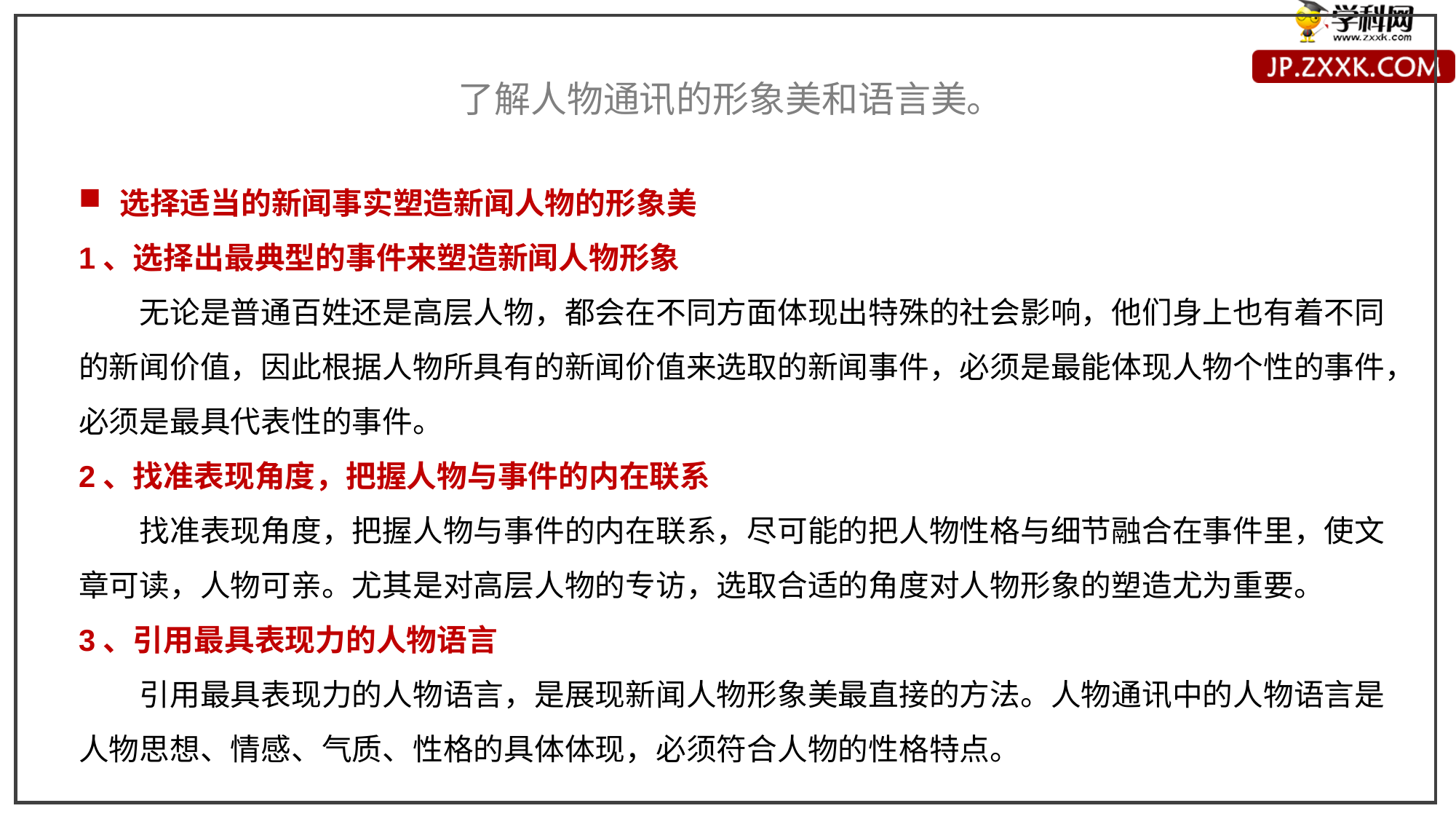

了解人物通讯的形象美和语言美。
选择适当的新闻事实塑造新闻人物的形象美
1、选择出最典型的事件来塑造新闻人物形象
　　无论是普通百姓还是高层人物，都会在不同方面体现出特殊的社会影响，他们身上也有着不同的新闻价值，因此根据人物所具有的新闻价值来选取的新闻事件，必须是最能体现人物个性的事件，必须是最具代表性的事件。
2、找准表现角度，把握人物与事件的内在联系
　　找准表现角度，把握人物与事件的内在联系，尽可能的把人物性格与细节融合在事件里，使文章可读，人物可亲。尤其是对高层人物的专访，选取合适的角度对人物形象的塑造尤为重要。
3、引用最具表现力的人物语言
　　引用最具表现力的人物语言，是展现新闻人物形象美最直接的方法。人物通讯中的人物语言是人物思想、情感、气质、性格的具体体现，必须符合人物的性格特点。